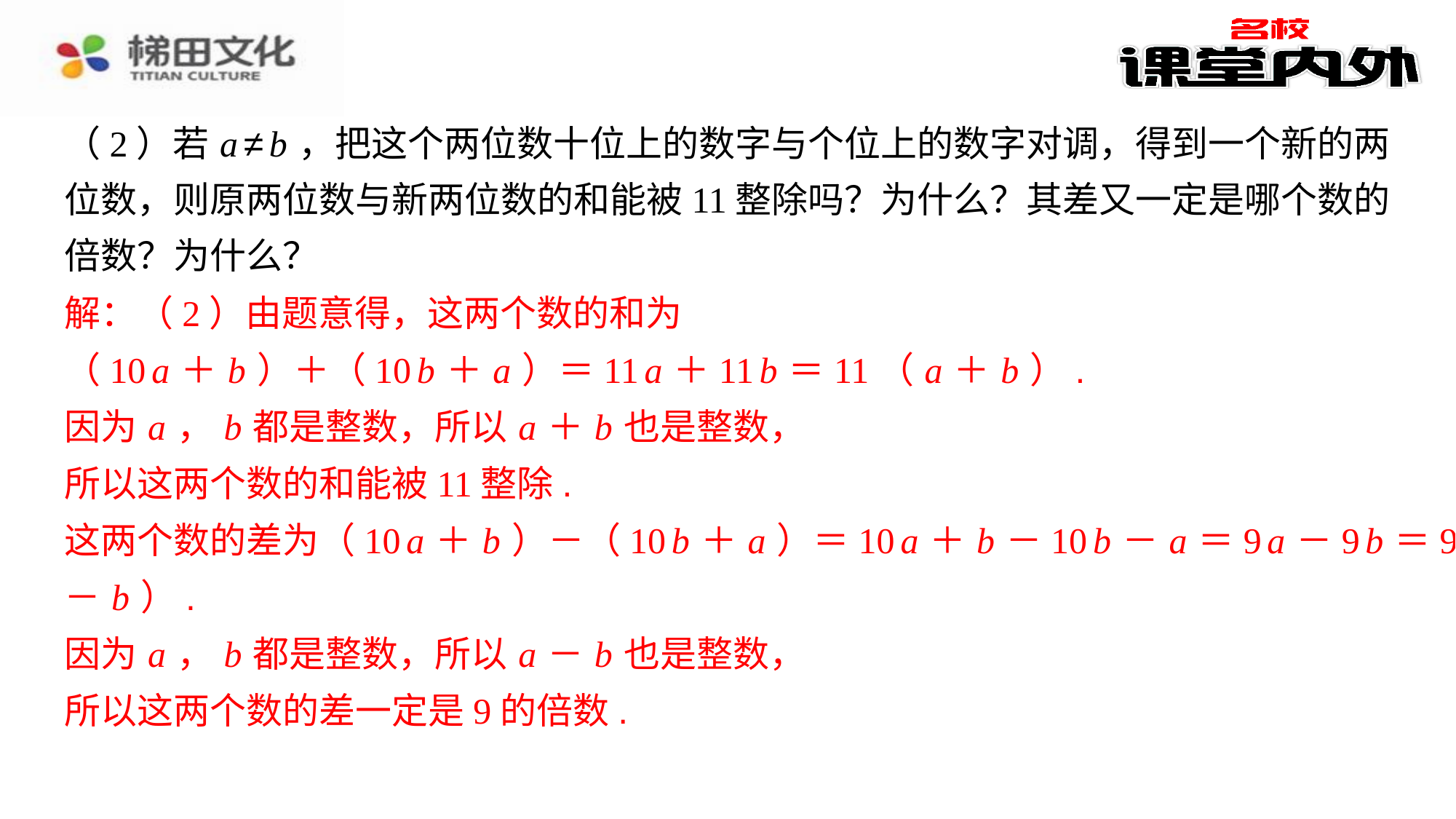

（2）若 a ≠ b ，把这个两位数十位上的数字与个位上的数字对调，得到一个新的两
位数，则原两位数与新两位数的和能被11整除吗？为什么？其差又一定是哪个数的
倍数？为什么？
解：（2）由题意得，这两个数的和为
（10 a ＋ b ）＋（10 b ＋ a ）＝11 a ＋11 b ＝11（ a ＋ b ）.
因为 a ， b 都是整数，所以 a ＋ b 也是整数，
所以这两个数的和能被11整除.
这两个数的差为（10 a ＋ b ）－（10 b ＋ a ）＝10 a ＋ b －10 b － a ＝9 a －9 b ＝9（ a
－ b ）.
因为 a ， b 都是整数，所以 a － b 也是整数，
所以这两个数的差一定是9的倍数.
解：（2）由题意得，这两个数的和为
（10 a ＋ b ）＋（10 b ＋ a ）＝11 a ＋11 b ＝11（ a ＋ b ）.
因为 a ， b 都是整数，所以 a ＋ b 也是整数，
所以这两个数的和能被11整除.
这两个数的差为（10 a ＋ b ）－（10 b ＋ a ）＝10 a ＋ b －10 b － a ＝9 a －9 b ＝9（ a
－ b ）.
因为 a ， b 都是整数，所以 a － b 也是整数，
所以这两个数的差一定是9的倍数.